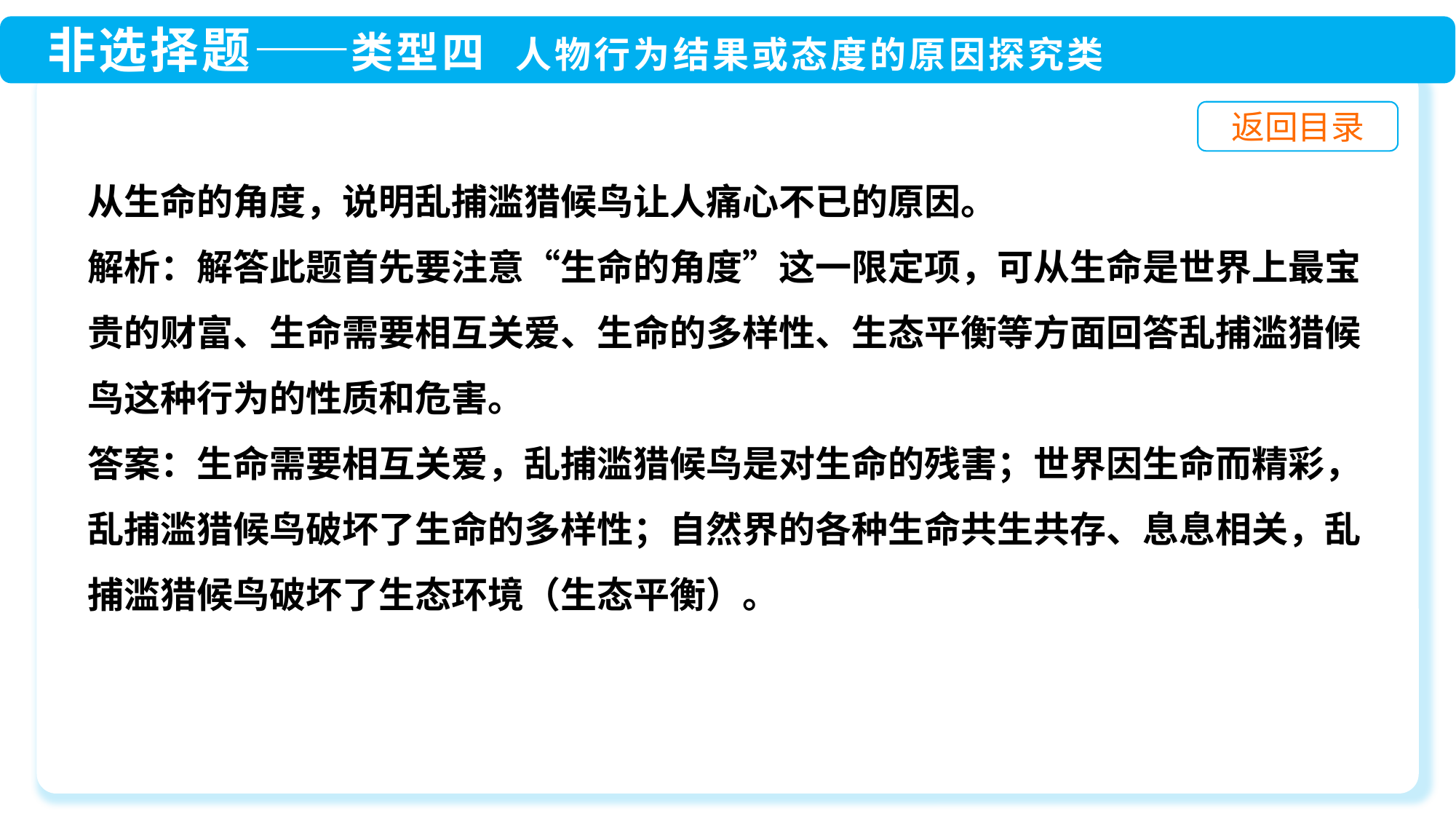

从生命的角度，说明乱捕滥猎候鸟让人痛心不已的原因。
解析：解答此题首先要注意“生命的角度”这一限定项，可从生命是世界上最宝贵的财富、生命需要相互关爱、生命的多样性、生态平衡等方面回答乱捕滥猎候鸟这种行为的性质和危害。
答案：生命需要相互关爱，乱捕滥猎候鸟是对生命的残害；世界因生命而精彩，乱捕滥猎候鸟破坏了生命的多样性；自然界的各种生命共生共存、息息相关，乱捕滥猎候鸟破坏了生态环境（生态平衡）。